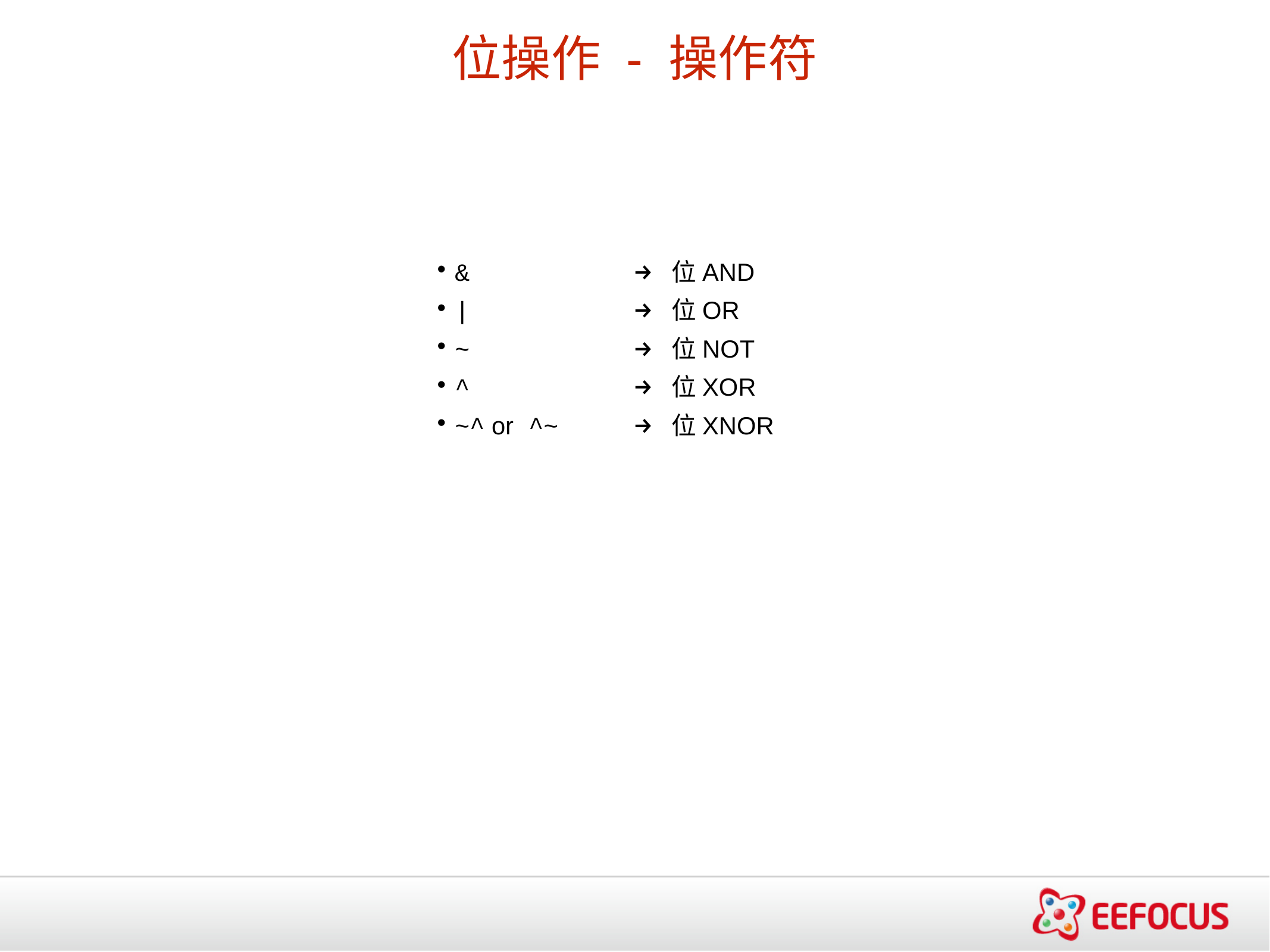

位操作 - 操作符
& 		→ 位AND
|		→ 位OR
~ 		→ 位NOT
^ 		→ 位XOR
~^ or ^~ 	→ 位XNOR